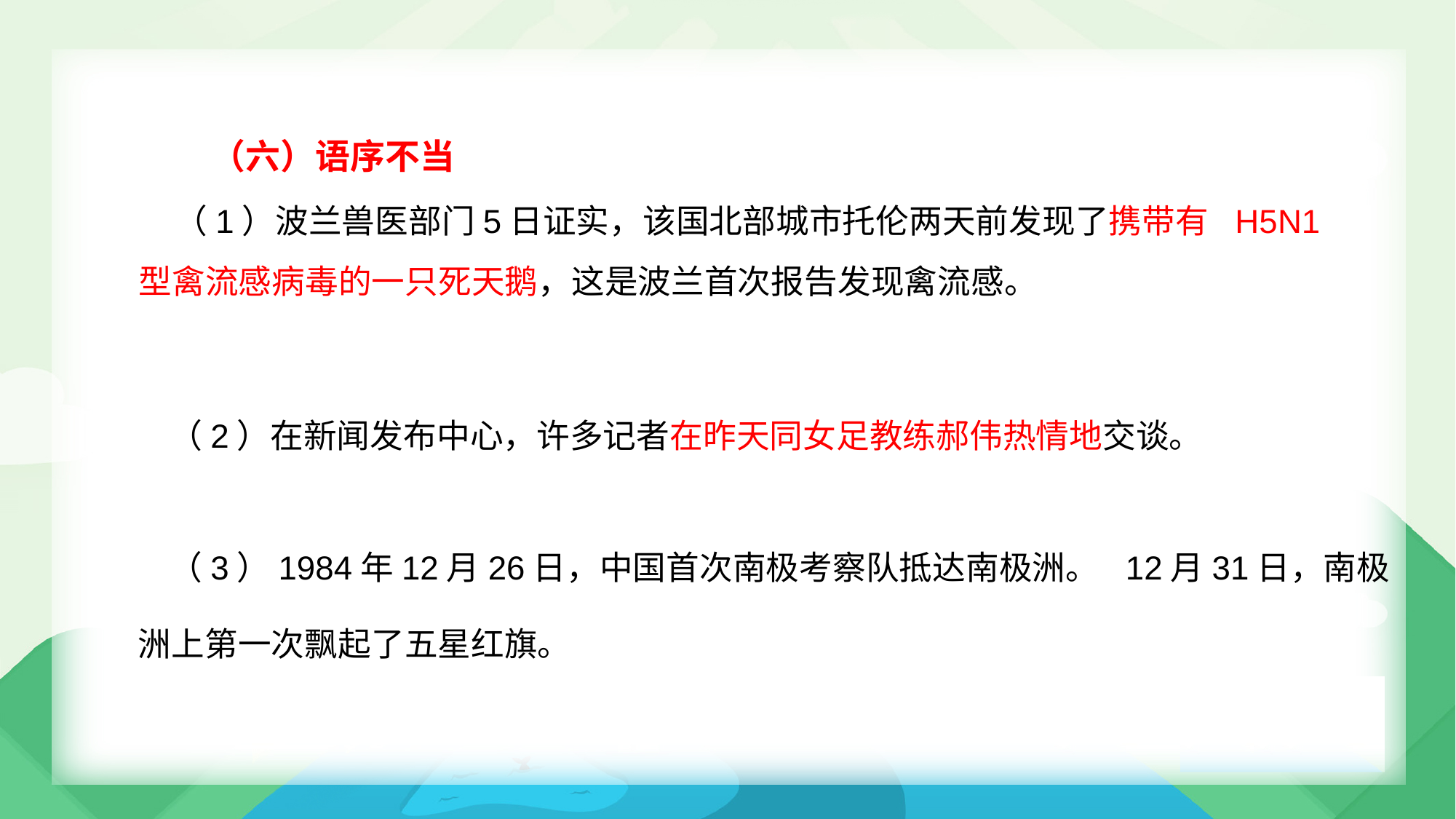

（六）语序不当
（1）波兰兽医部门5日证实，该国北部城市托伦两天前发现了携带有  H5N1
型禽流感病毒的一只死天鹅，这是波兰首次报告发现禽流感。
（2）在新闻发布中心，许多记者在昨天同女足教练郝伟热情地交谈。

（3）1984年12月26日，中国首次南极考察队抵达南极洲。  12月31日，南极
洲上第一次飘起了五星红旗。